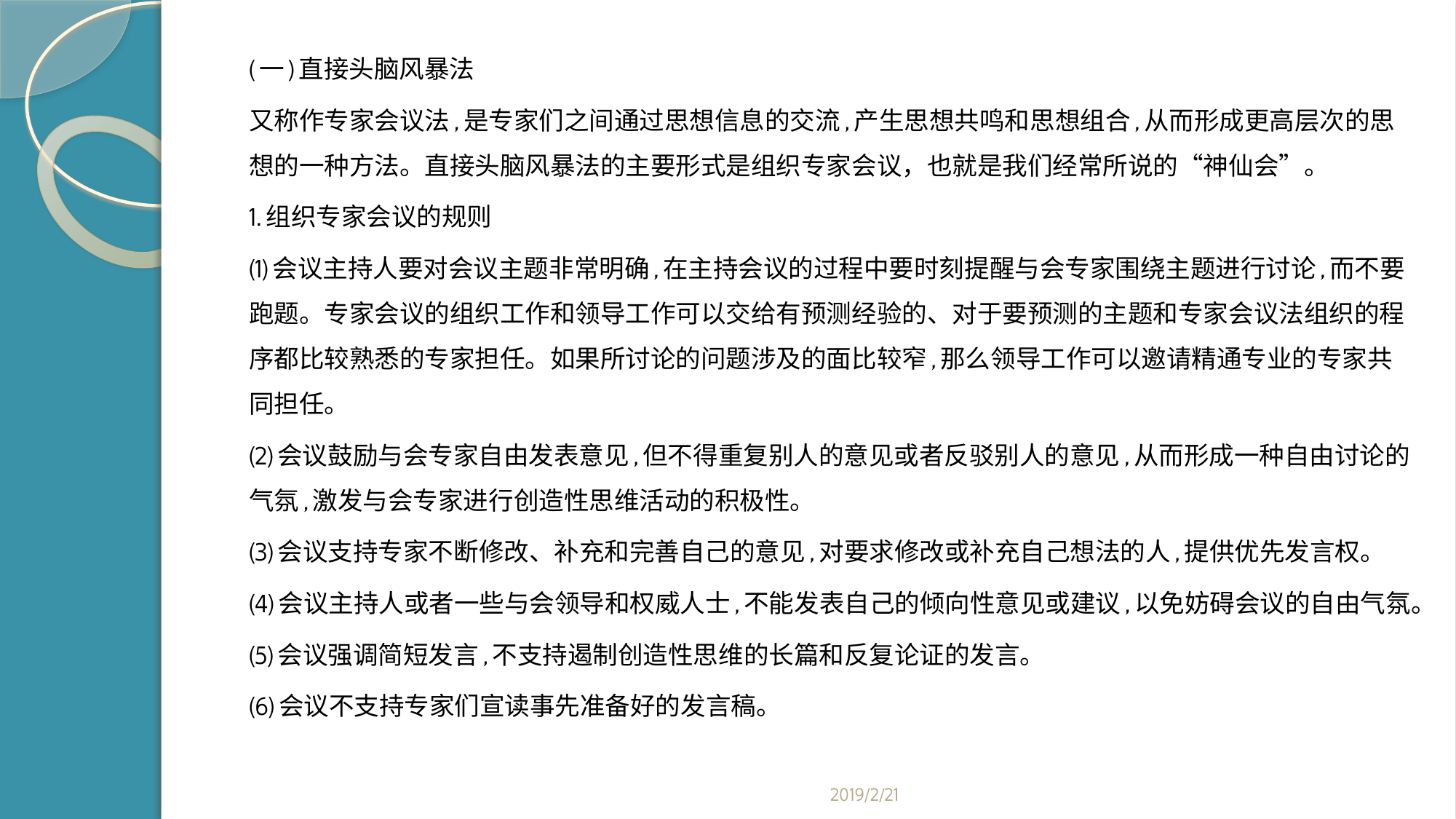

#
(一)直接头脑风暴法
又称作专家会议法,是专家们之间通过思想信息的交流,产生思想共鸣和思想组合,从而形成更高层次的思想的一种方法。直接头脑风暴法的主要形式是组织专家会议，也就是我们经常所说的“神仙会”。
1.组织专家会议的规则
(1)会议主持人要对会议主题非常明确,在主持会议的过程中要时刻提醒与会专家围绕主题进行讨论,而不要跑题。专家会议的组织工作和领导工作可以交给有预测经验的、对于要预测的主题和专家会议法组织的程序都比较熟悉的专家担任。如果所讨论的问题涉及的面比较窄,那么领导工作可以邀请精通专业的专家共同担任。
(2)会议鼓励与会专家自由发表意见,但不得重复别人的意见或者反驳别人的意见,从而形成一种自由讨论的气氛,激发与会专家进行创造性思维活动的积极性。
(3)会议支持专家不断修改、补充和完善自己的意见,对要求修改或补充自己想法的人,提供优先发言权。
(4)会议主持人或者一些与会领导和权威人士,不能发表自己的倾向性意见或建议,以免妨碍会议的自由气氛。
(5)会议强调简短发言,不支持遏制创造性思维的长篇和反复论证的发言。
(6)会议不支持专家们宣读事先准备好的发言稿。

2019/2/21